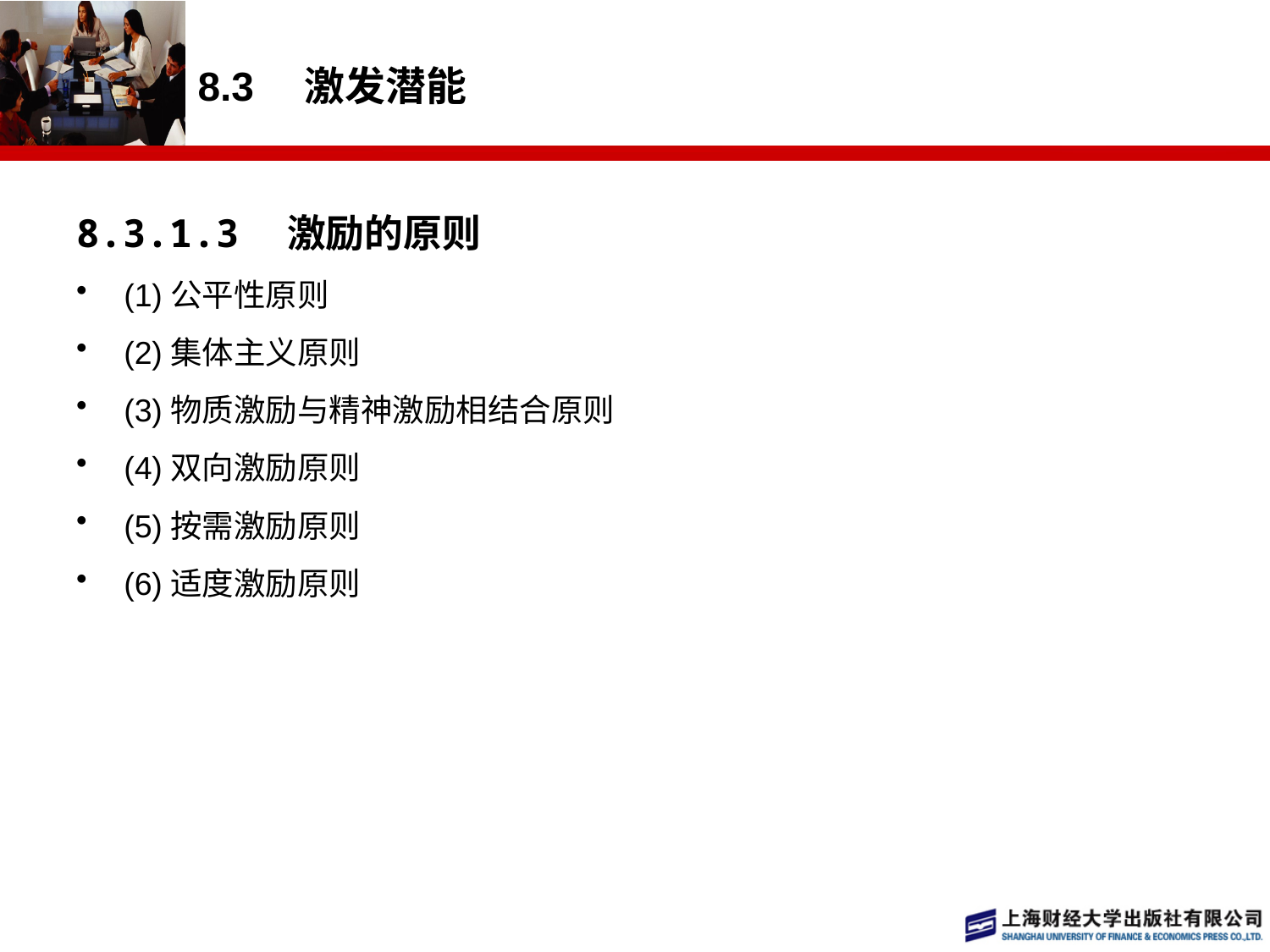

# 8.3　激发潜能
8.3.1.3　激励的原则
(1)公平性原则
(2)集体主义原则
(3)物质激励与精神激励相结合原则
(4)双向激励原则
(5)按需激励原则
(6)适度激励原则